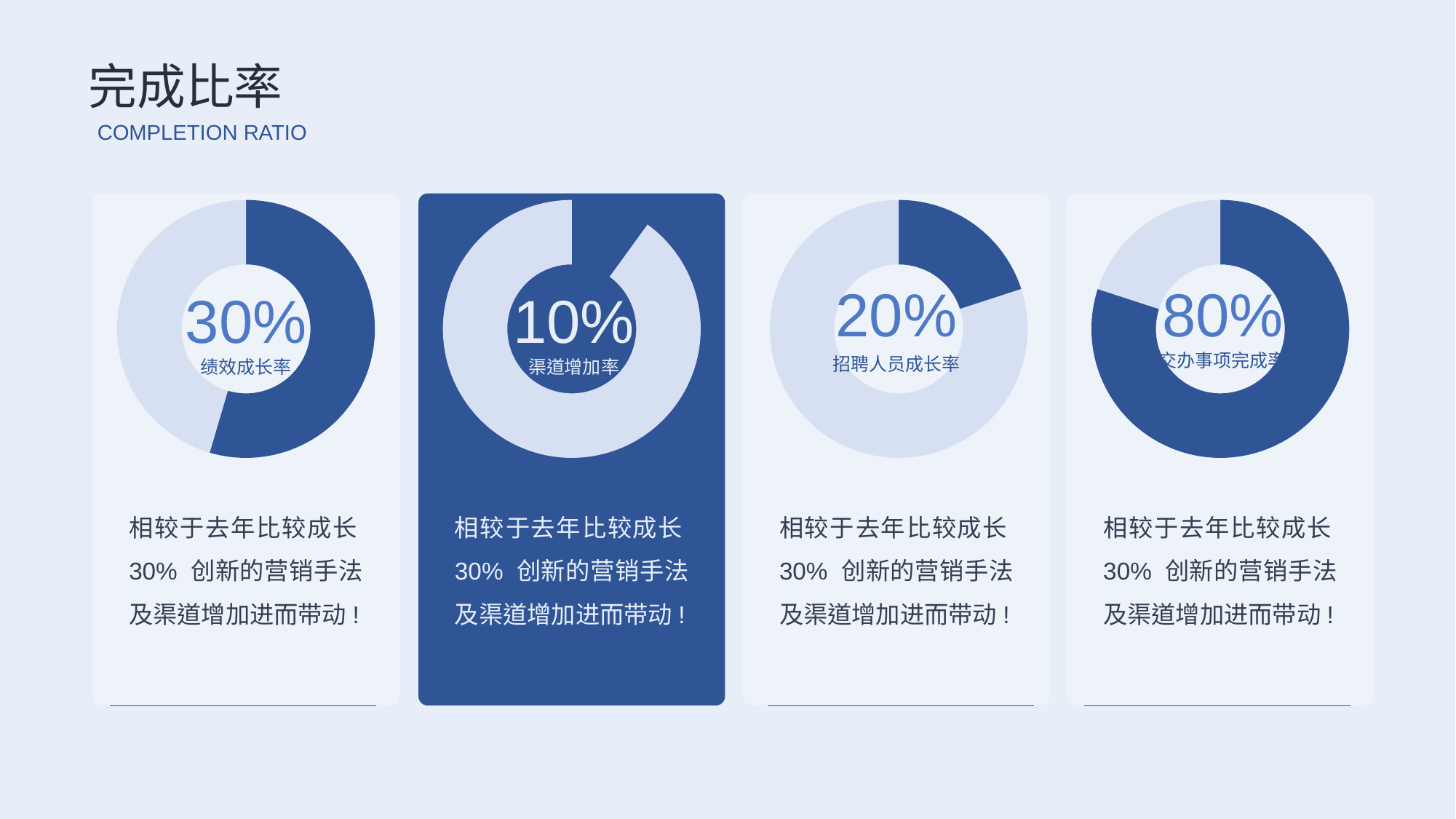

完成比率
COMPLETION RATIO

### Chart

| Category | 销售额 |
|---|---|
| 第一季度 | 30.0 |
| 第二季度 | 25.0 |

### Chart

| Category | 渠道增加额 |
|---|---|
| 第一季度 | 10.0 |
| 第二季度 | 90.0 |

### Chart

| Category | 招聘人员 |
|---|---|
| 第一季度 | 20.0 |
| 第二季度 | 80.0 |

### Chart

| Category | 交办事项完成率 |
|---|---|
| 第一季度 | 80.0 |
| 第二季度 | 20.0 |
20%
80%
30%
10%
交办事项完成率
招聘人员成长率
绩效成长率
渠道增加率
相较于去年比较成长30% 创新的营销手法及渠道增加进而带动!
相较于去年比较成长30% 创新的营销手法及渠道增加进而带动!
相较于去年比较成长30% 创新的营销手法及渠道增加进而带动!
相较于去年比较成长30% 创新的营销手法及渠道增加进而带动!